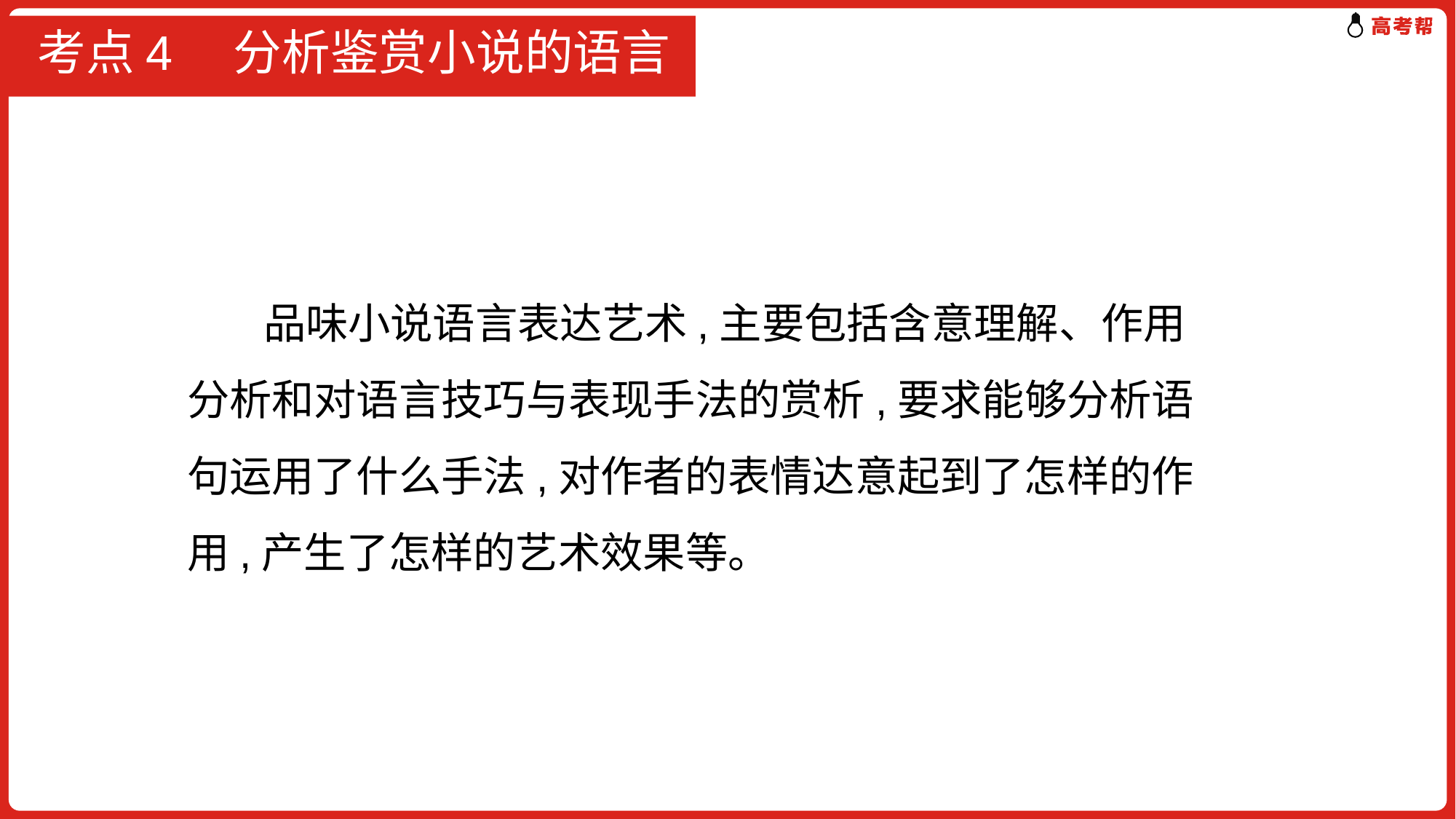

# 考点4　分析鉴赏小说的语言
       品味小说语言表达艺术,主要包括含意理解、作用分析和对语言技巧与表现手法的赏析,要求能够分析语句运用了什么手法,对作者的表情达意起到了怎样的作用,产生了怎样的艺术效果等。